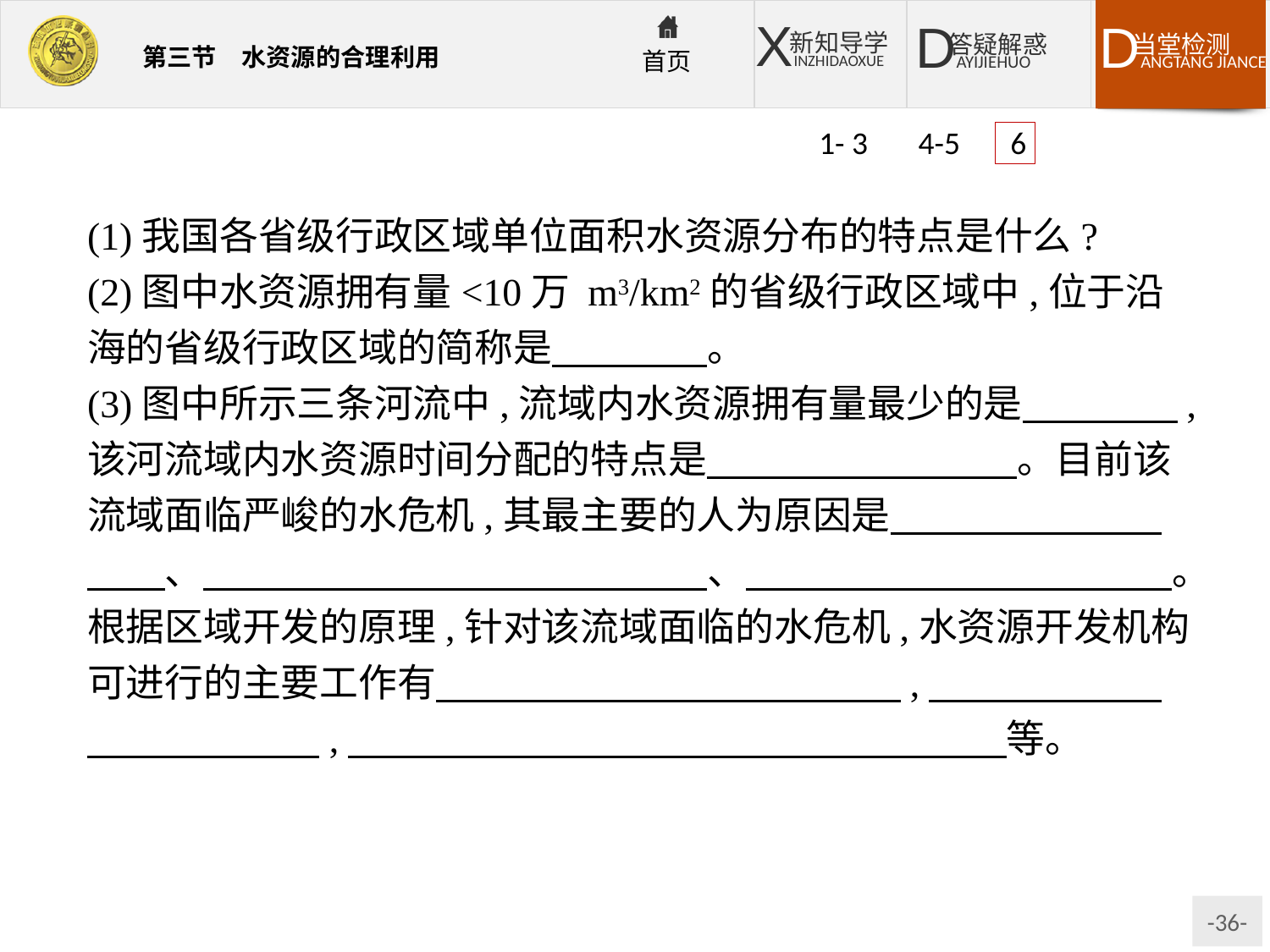

1- 3       4-5       6

(1)我国各省级行政区域单位面积水资源分布的特点是什么?
(2)图中水资源拥有量<10万 m3/km2的省级行政区域中,位于沿海的省级行政区域的简称是　　　　。
(3)图中所示三条河流中,流域内水资源拥有量最少的是　　　　,该河流域内水资源时间分配的特点是　　　　　　　　。目前该流域面临严峻的水危机,其最主要的人为原因是　　　　　　　　　、　　　　　　　　　　　　　、　　　　　　　　　　　。根据区域开发的原理,针对该流域面临的水危机,水资源开发机构可进行的主要工作有　　　　　　　　　　　　,　　　　　　　　　　　　,　　　　　　　　　　　　　　　　　等。